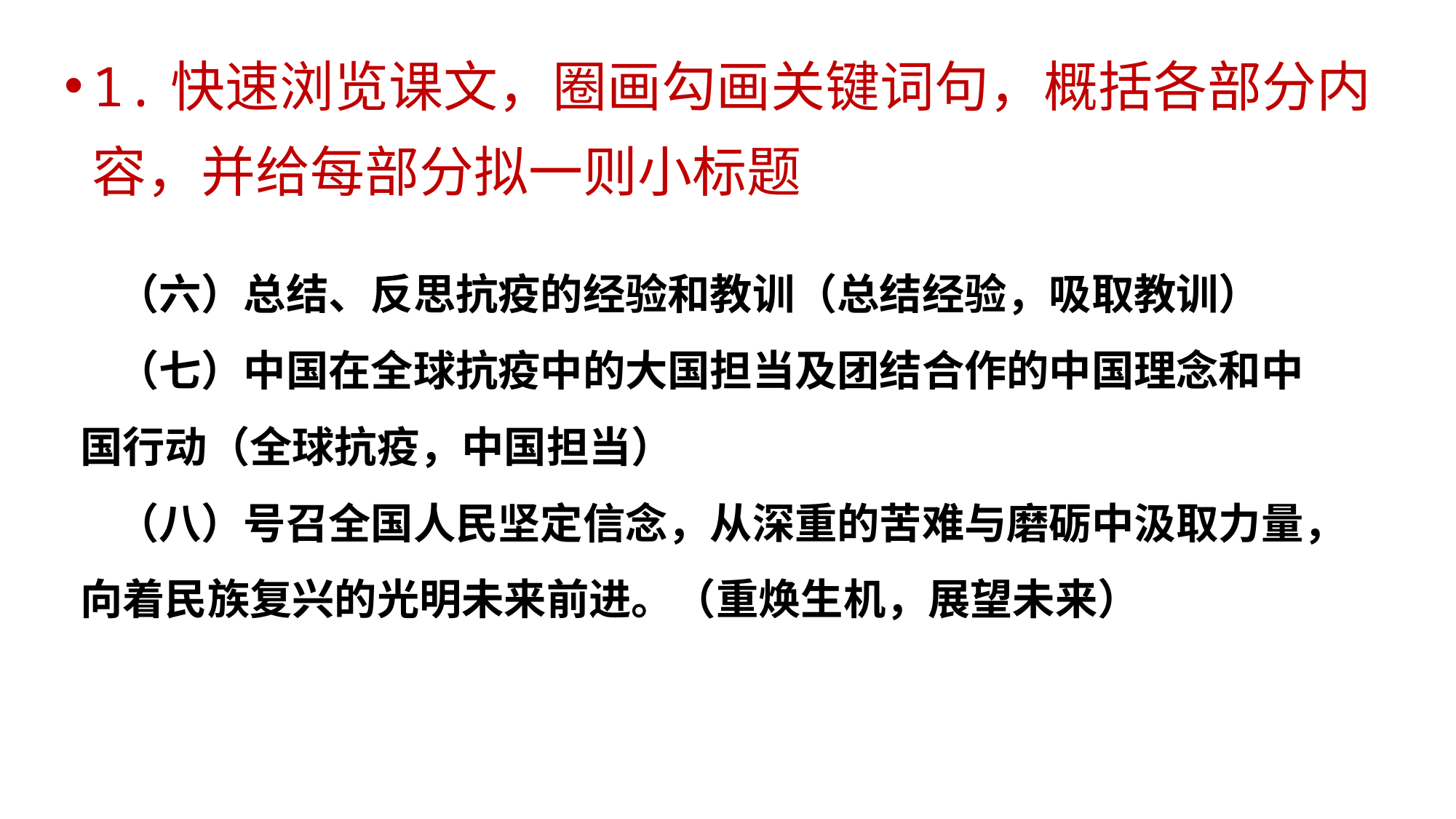

1.快速浏览课文，圈画勾画关键词句，概括各部分内容，并给每部分拟一则小标题
（六）总结、反思抗疫的经验和教训（总结经验，吸取教训）
（七）中国在全球抗疫中的大国担当及团结合作的中国理念和中国行动（全球抗疫，中国担当）
（八）号召全国人民坚定信念，从深重的苦难与磨砺中汲取力量，向着民族复兴的光明未来前进。（重焕生机，展望未来）